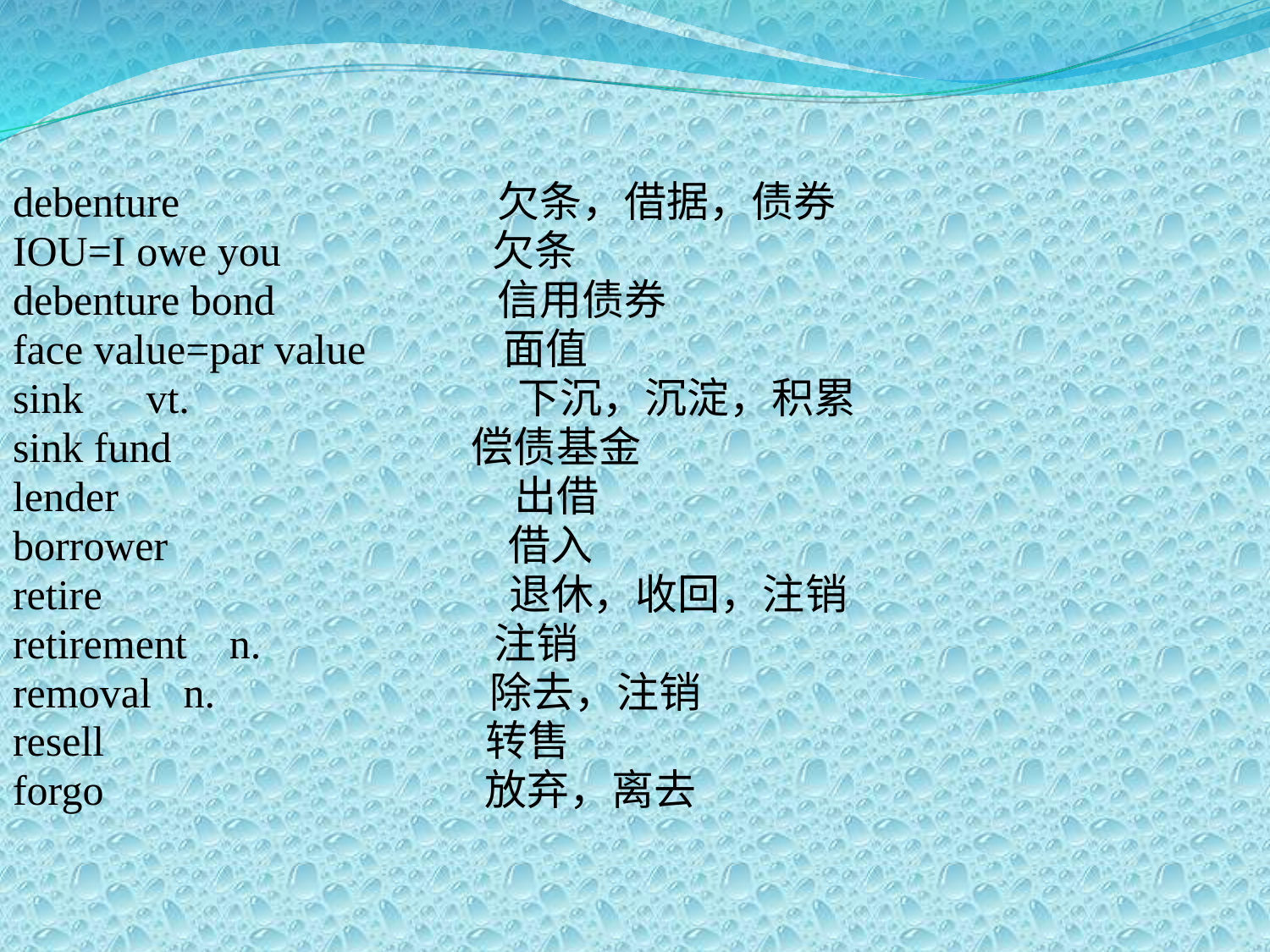

debenture                             欠条，借据，债券
IOU=I owe you                   欠条
debenture bond                    信用债券
face value=par value            面值
sink　vt.                              下沉，沉淀，积累
sink fund　                          偿债基金
lender                                   出借
borrower                              借入
retire                                    退休，收回，注销
retirement    n.                     注销
removal   n.                         除去，注销
resell                                   转售
forgo                                   放弃，离去